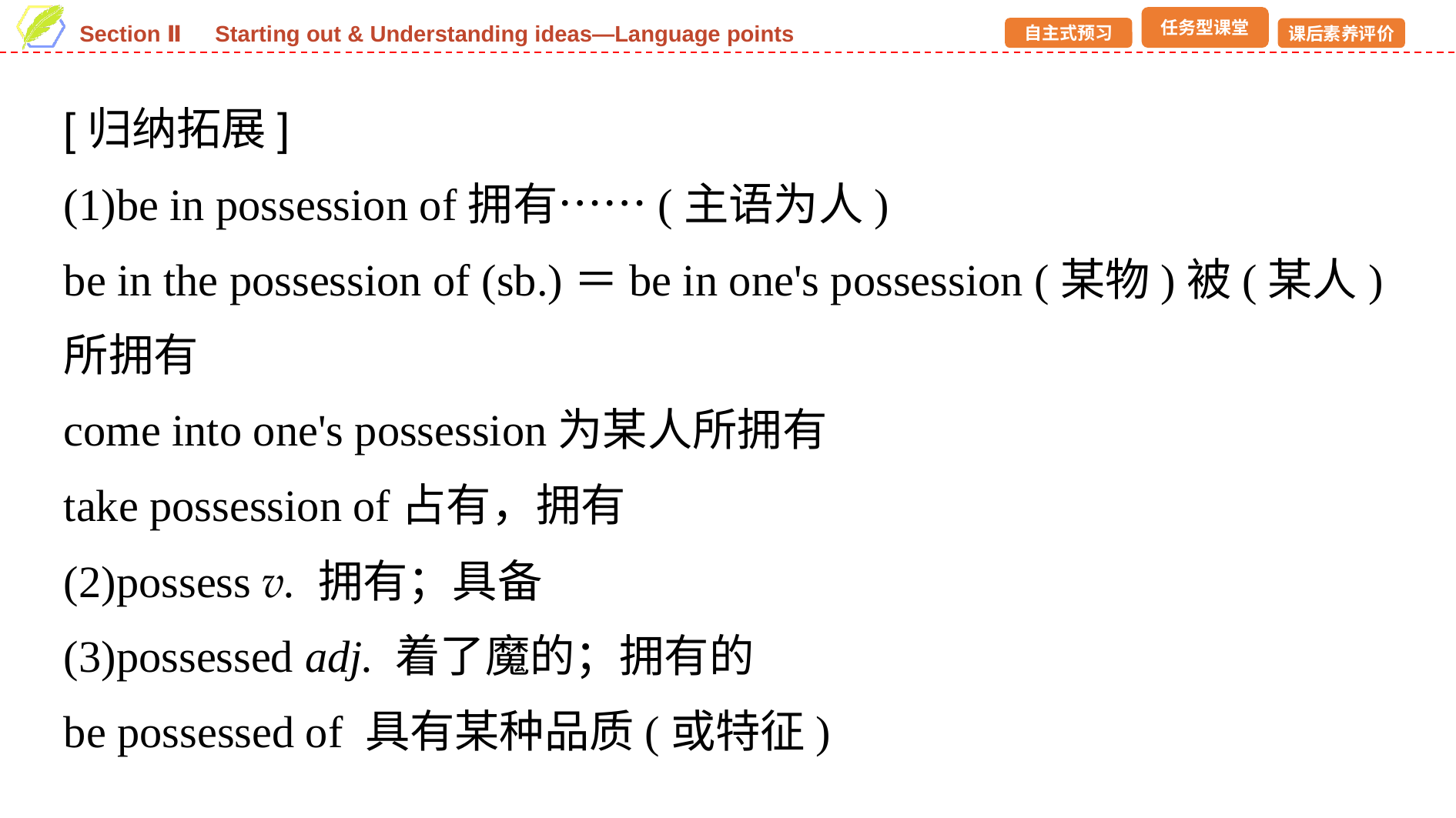

[归纳拓展]
(1)be in possession of拥有……(主语为人)
be in the possession of (sb.)＝be in one's possession (某物)被(某人)所拥有
come into one's possession为某人所拥有
take possession of占有，拥有
(2)possess v. 拥有；具备
(3)possessed adj. 着了魔的；拥有的
be possessed of 具有某种品质(或特征)